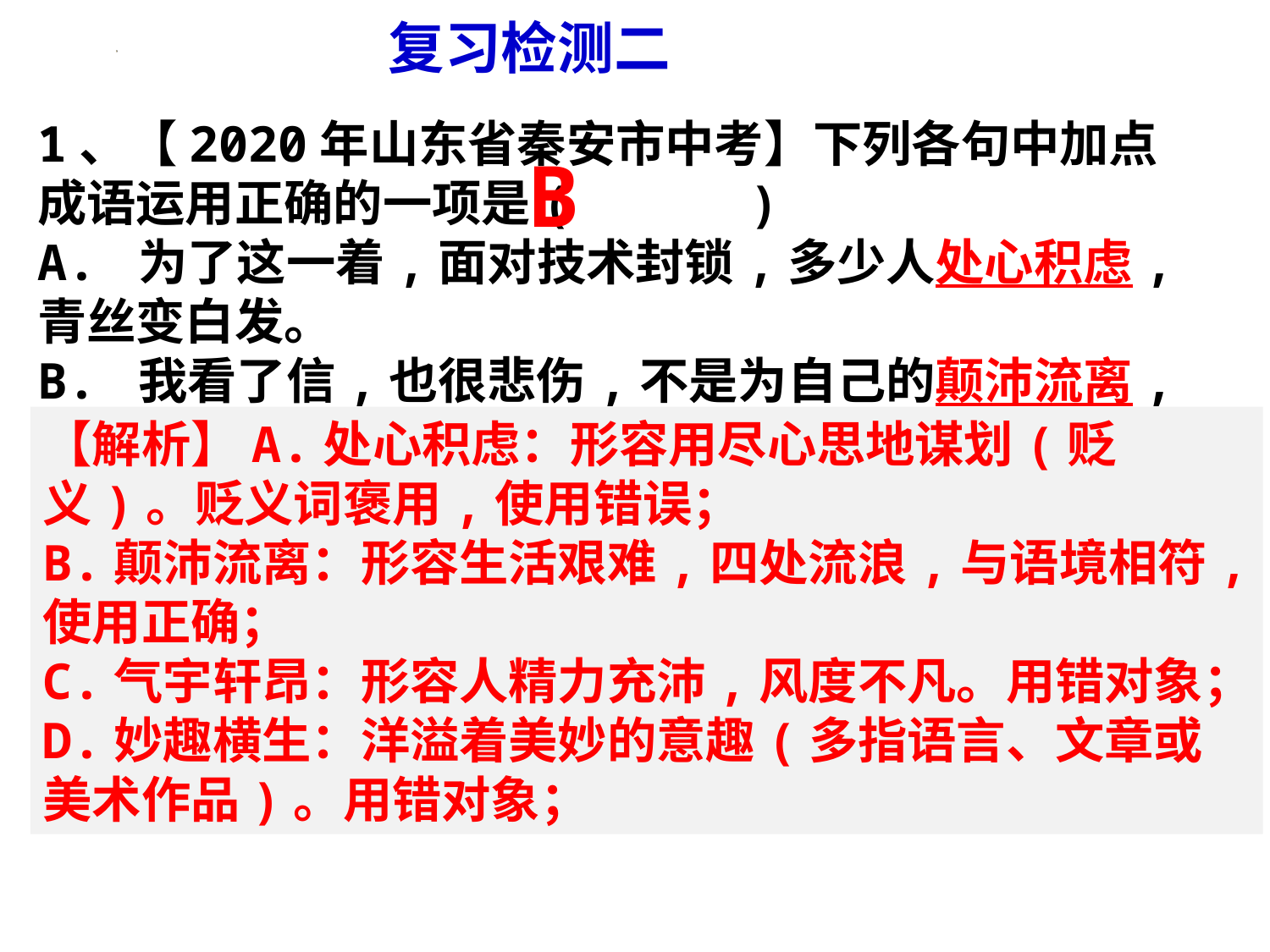

复习检测二
1、【2020年山东省秦安市中考】下列各句中加点成语运用正确的一项是(      )
A. 为了这一着,面对技术封锁,多少人处心积虑,青丝变白发。
B. 我看了信,也很悲伤,不是为自己的颠沛流离,是想到十年来的社会现象……
C. 他“说”了。说得真痛快,动人心,鼓壮志,气宇轩昂,声震天地！
D. 这些词使整个世界在我面前变得花团锦簇,妙趣横生。
B
【解析】A.处心积虑：形容用尽心思地谋划(贬义)。贬义词褒用,使用错误；
B.颠沛流离：形容生活艰难,四处流浪,与语境相符,使用正确；
C.气宇轩昂：形容人精力充沛,风度不凡。用错对象；
D.妙趣横生：洋溢着美妙的意趣(多指语言、文章或美术作品)。用错对象；